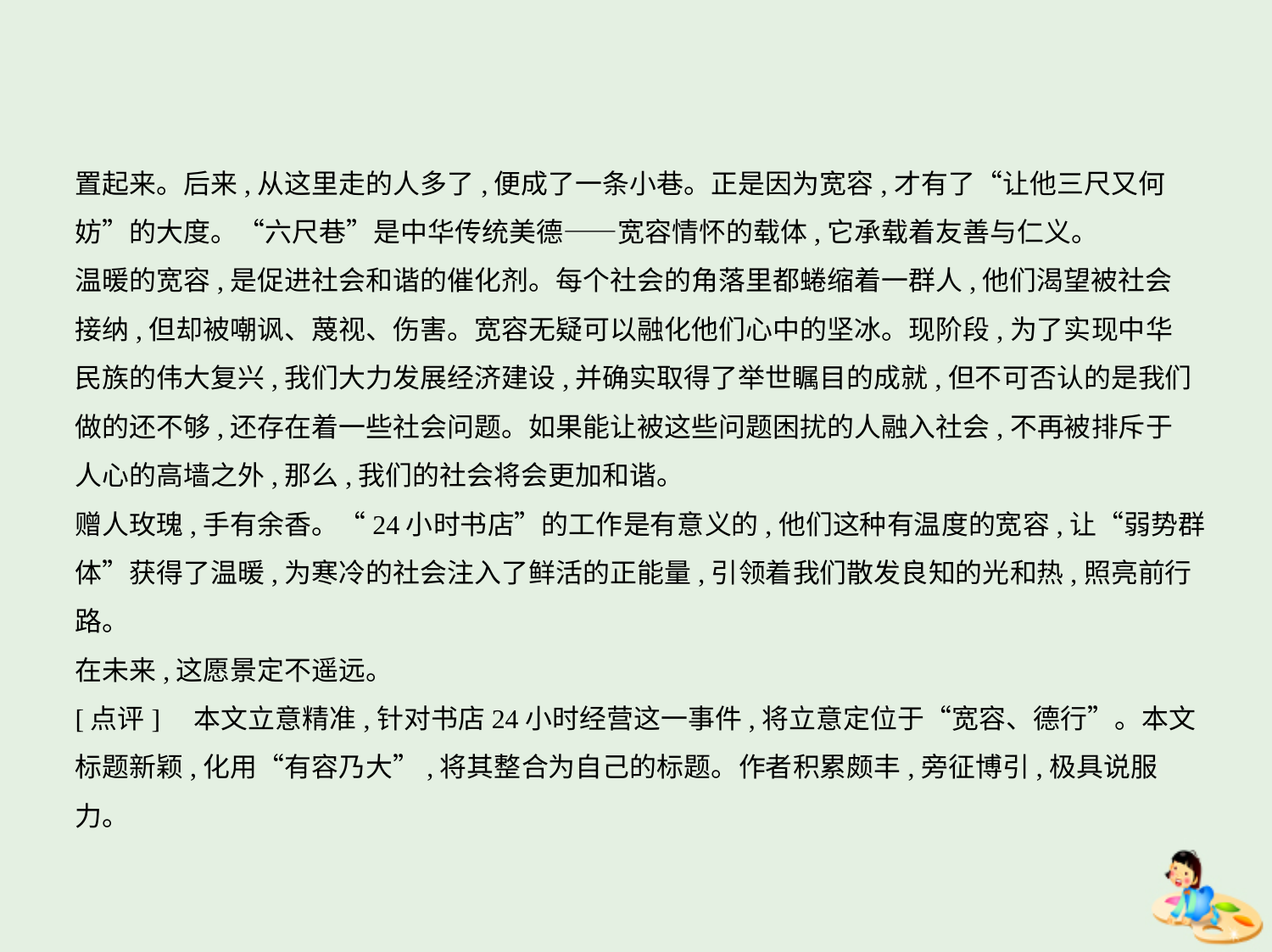

置起来。后来,从这里走的人多了,便成了一条小巷。正是因为宽容,才有了“让他三尺又何
妨”的大度。“六尺巷”是中华传统美德——宽容情怀的载体,它承载着友善与仁义。
温暖的宽容,是促进社会和谐的催化剂。每个社会的角落里都蜷缩着一群人,他们渴望被社会
接纳,但却被嘲讽、蔑视、伤害。宽容无疑可以融化他们心中的坚冰。现阶段,为了实现中华
民族的伟大复兴,我们大力发展经济建设,并确实取得了举世瞩目的成就,但不可否认的是我们
做的还不够,还存在着一些社会问题。如果能让被这些问题困扰的人融入社会,不再被排斥于
人心的高墙之外,那么,我们的社会将会更加和谐。
赠人玫瑰,手有余香。“24小时书店”的工作是有意义的,他们这种有温度的宽容,让“弱势群体”获得了温暖,为寒冷的社会注入了鲜活的正能量,引领着我们散发良知的光和热,照亮前行路。
在未来,这愿景定不遥远。
[点评]　本文立意精准,针对书店24小时经营这一事件,将立意定位于“宽容、德行”。本文标题新颖,化用“有容乃大”,将其整合为自己的标题。作者积累颇丰,旁征博引,极具说服力。